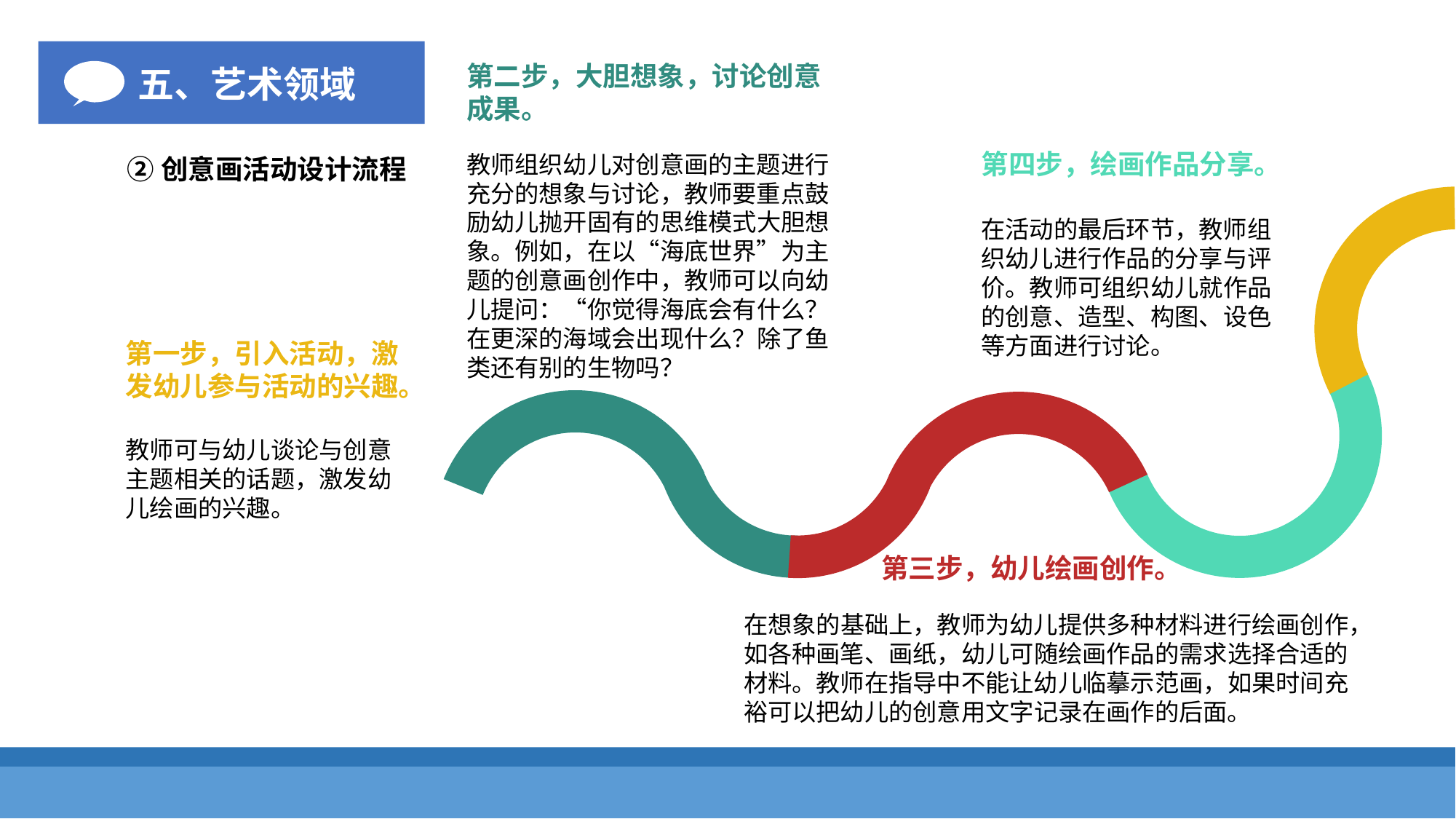

五、艺术领域

第二步，大胆想象，讨论创意成果。
第四步，绘画作品分享。
教师组织幼儿对创意画的主题进行充分的想象与讨论，教师要重点鼓励幼儿抛开固有的思维模式大胆想象。例如，在以“海底世界”为主题的创意画创作中，教师可以向幼儿提问：“你觉得海底会有什么？在更深的海域会出现什么？除了鱼类还有别的生物吗？
②创意画活动设计流程

在活动的最后环节，教师组织幼儿进行作品的分享与评价。教师可组织幼儿就作品的创意、造型、构图、设色等方面进行讨论。

第一步，引入活动，激发幼儿参与活动的兴趣。

教师可与幼儿谈论与创意主题相关的话题，激发幼儿绘画的兴趣。
第三步，幼儿绘画创作。
在想象的基础上，教师为幼儿提供多种材料进行绘画创作，如各种画笔、画纸，幼儿可随绘画作品的需求选择合适的材料。教师在指导中不能让幼儿临摹示范画，如果时间充裕可以把幼儿的创意用文字记录在画作的后面。